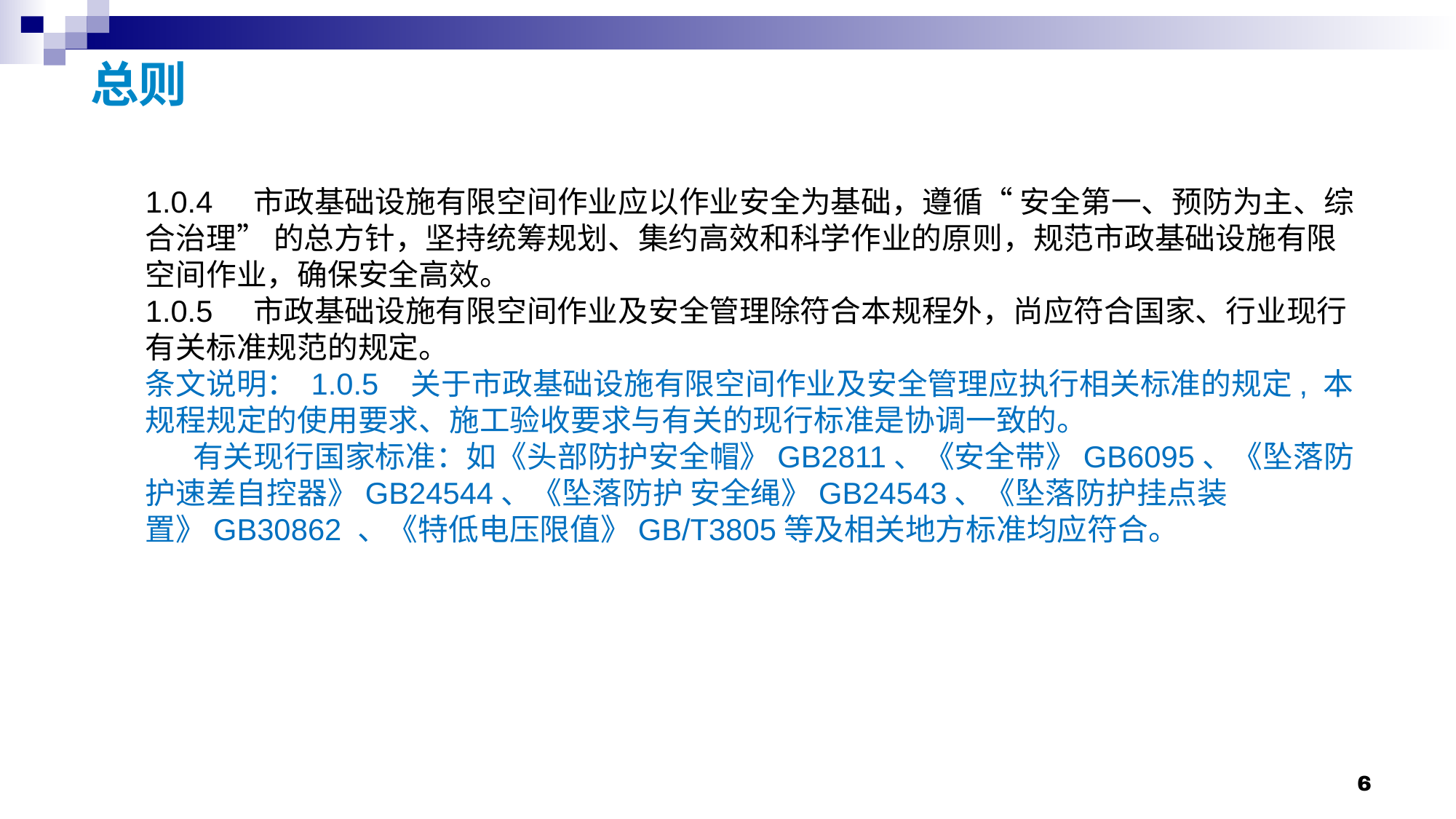

# 总则
1.0.4    市政基础设施有限空间作业应以作业安全为基础，遵循“ 安全第一、预防为主、综合治理” 的总方针，坚持统筹规划、集约高效和科学作业的原则，规范市政基础设施有限空间作业，确保安全高效。
1.0.5    市政基础设施有限空间作业及安全管理除符合本规程外，尚应符合国家、行业现行有关标准规范的规定。
条文说明： 1.0.5   关于市政基础设施有限空间作业及安全管理应执行相关标准的规定, 本规程规定的使用要求、施工验收要求与有关的现行标准是协调一致的。
      有关现行国家标准：如《头部防护安全帽》GB2811、《安全带》GB6095、《坠落防护速差自控器》GB24544、《坠落防护 安全绳》GB24543、《坠落防护挂点装置》GB30862 、《特低电压限值》GB/T3805等及相关地方标准均应符合。
6